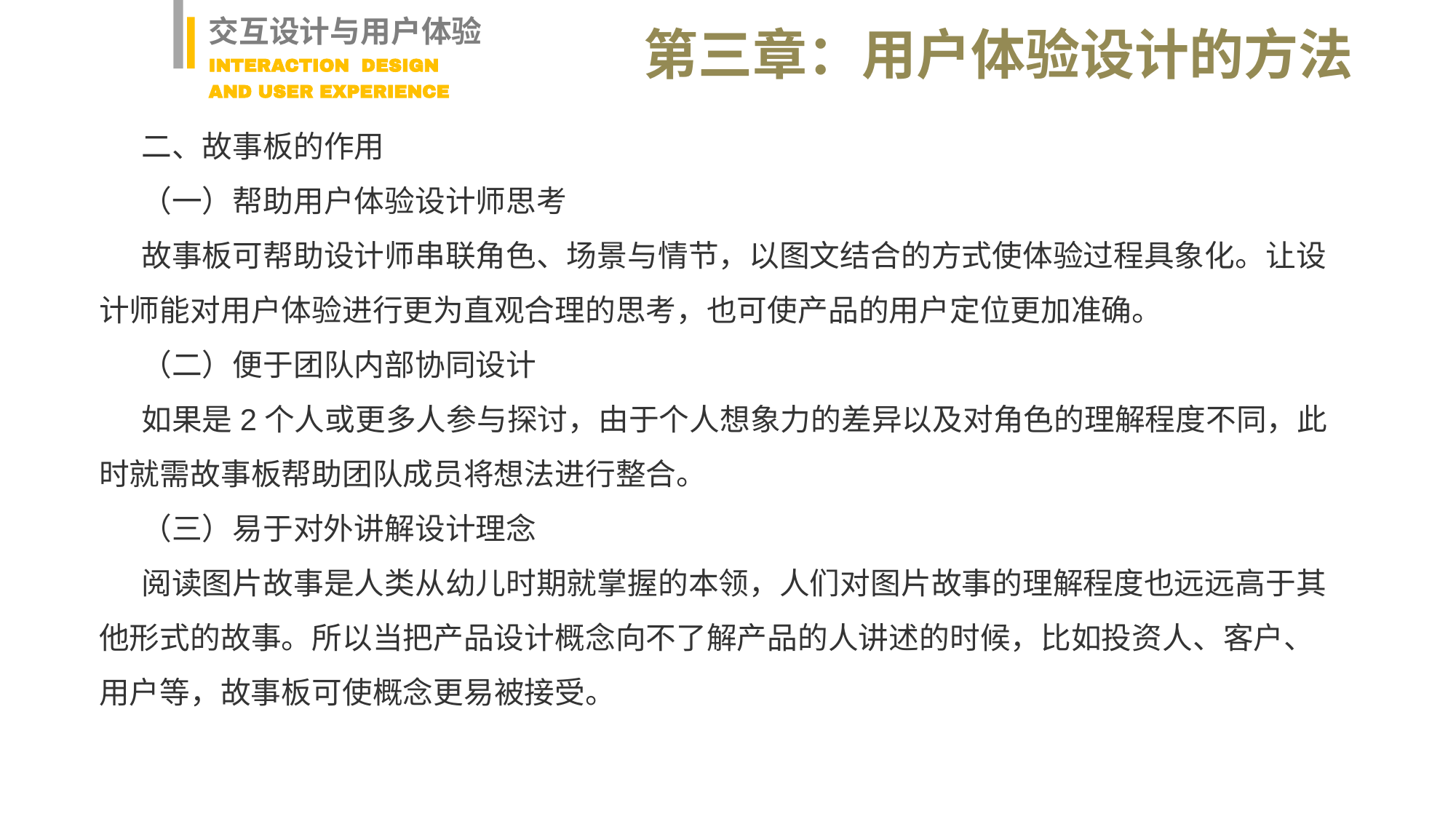

交互设计与用户体验
INTERACTION  DESIGN
AND USER EXPERIENCE
第三章：用户体验设计的方法

二、故事板的作用
（一）帮助用户体验设计师思考
故事板可帮助设计师串联角色、场景与情节，以图文结合的方式使体验过程具象化。让设计师能对用户体验进行更为直观合理的思考，也可使产品的用户定位更加准确。
（二）便于团队内部协同设计
如果是2个人或更多人参与探讨，由于个人想象力的差异以及对角色的理解程度不同，此时就需故事板帮助团队成员将想法进行整合。
（三）易于对外讲解设计理念
阅读图片故事是人类从幼儿时期就掌握的本领，人们对图片故事的理解程度也远远高于其他形式的故事。所以当把产品设计概念向不了解产品的人讲述的时候，比如投资人、客户、用户等，故事板可使概念更易被接受。